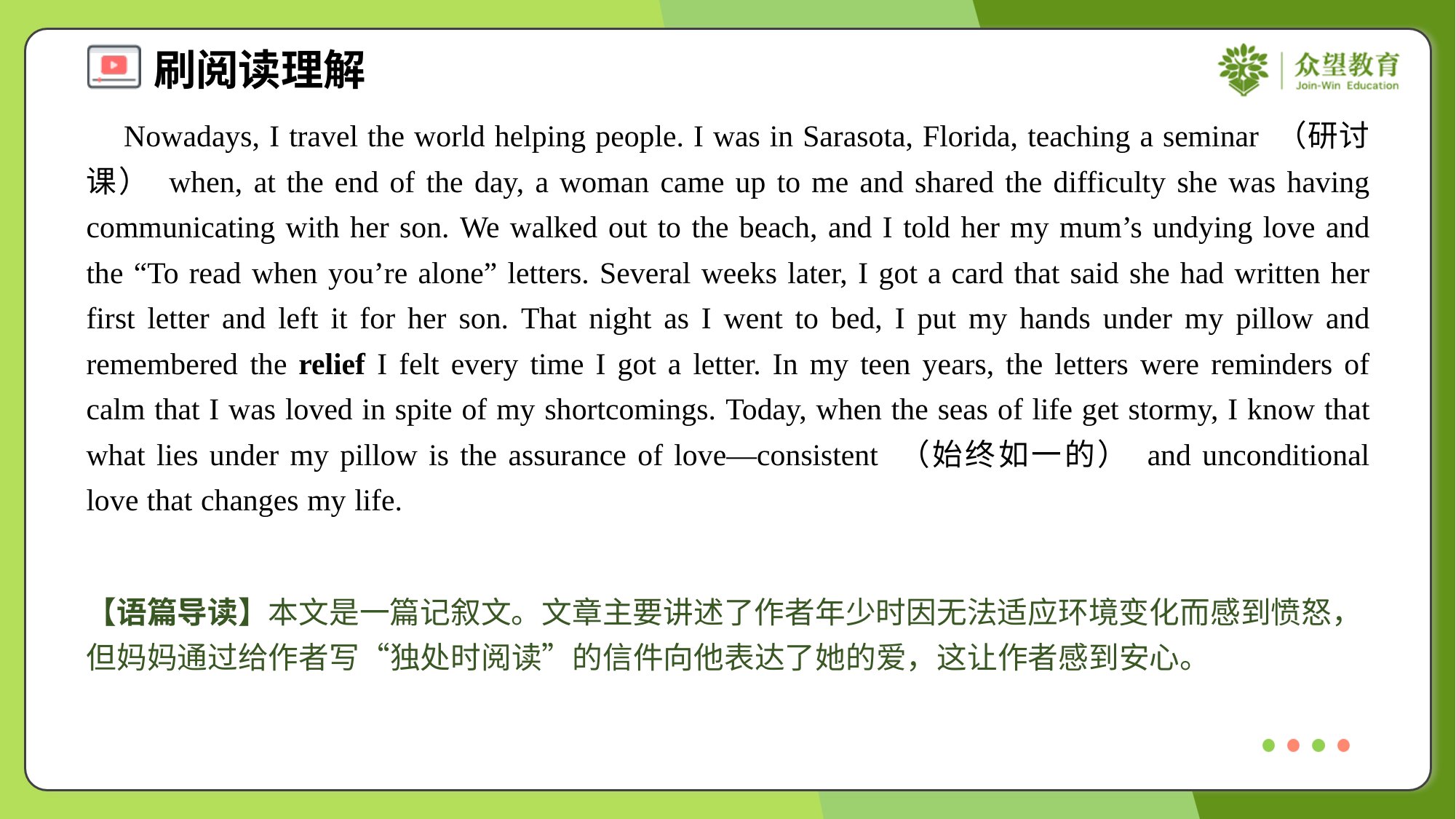

Nowadays, I travel the world helping people. I was in Sarasota, Florida, teaching a seminar （研讨课） when, at the end of the day, a woman came up to me and shared the difficulty she was having communicating with her son. We walked out to the beach, and I told her my mum’s undying love and the “To read when you’re alone” letters. Several weeks later, I got a card that said she had written her first letter and left it for her son. That night as I went to bed, I put my hands under my pillow and remembered the relief I felt every time I got a letter. In my teen years, the letters were reminders of calm that I was loved in spite of my shortcomings. Today, when the seas of life get stormy, I know that what lies under my pillow is the assurance of love—consistent （始终如一的） and unconditional love that changes my life.
【语篇导读】本文是一篇记叙文。文章主要讲述了作者年少时因无法适应环境变化而感到愤怒，但妈妈通过给作者写“独处时阅读”的信件向他表达了她的爱，这让作者感到安心。